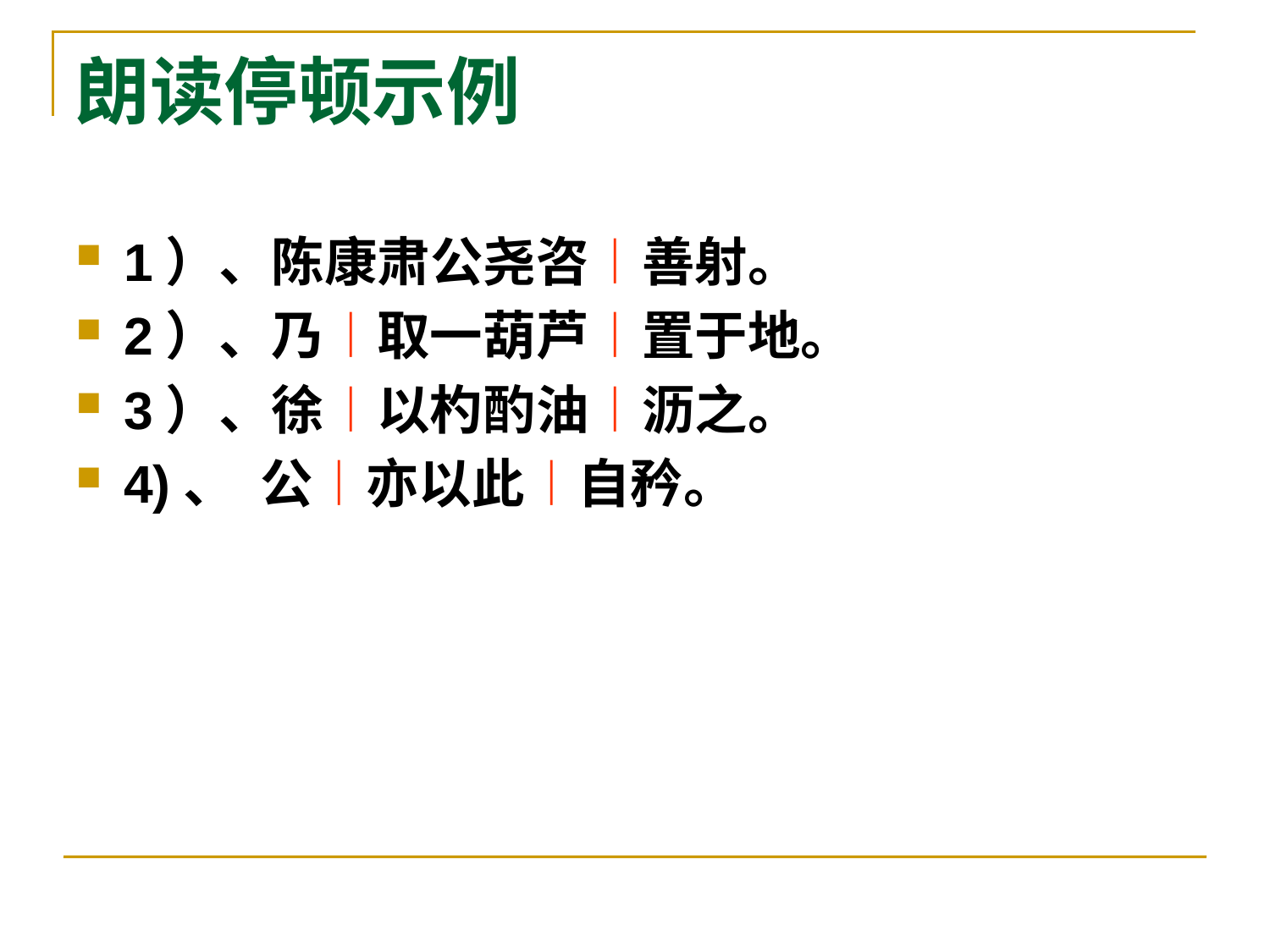

# 朗读停顿示例
1）、陈康肃公尧咨︱善射。
2）、乃︱取一葫芦︱置于地。
3）、徐︱以杓酌油︱沥之。
4)、  公︱亦以此︱自矜。